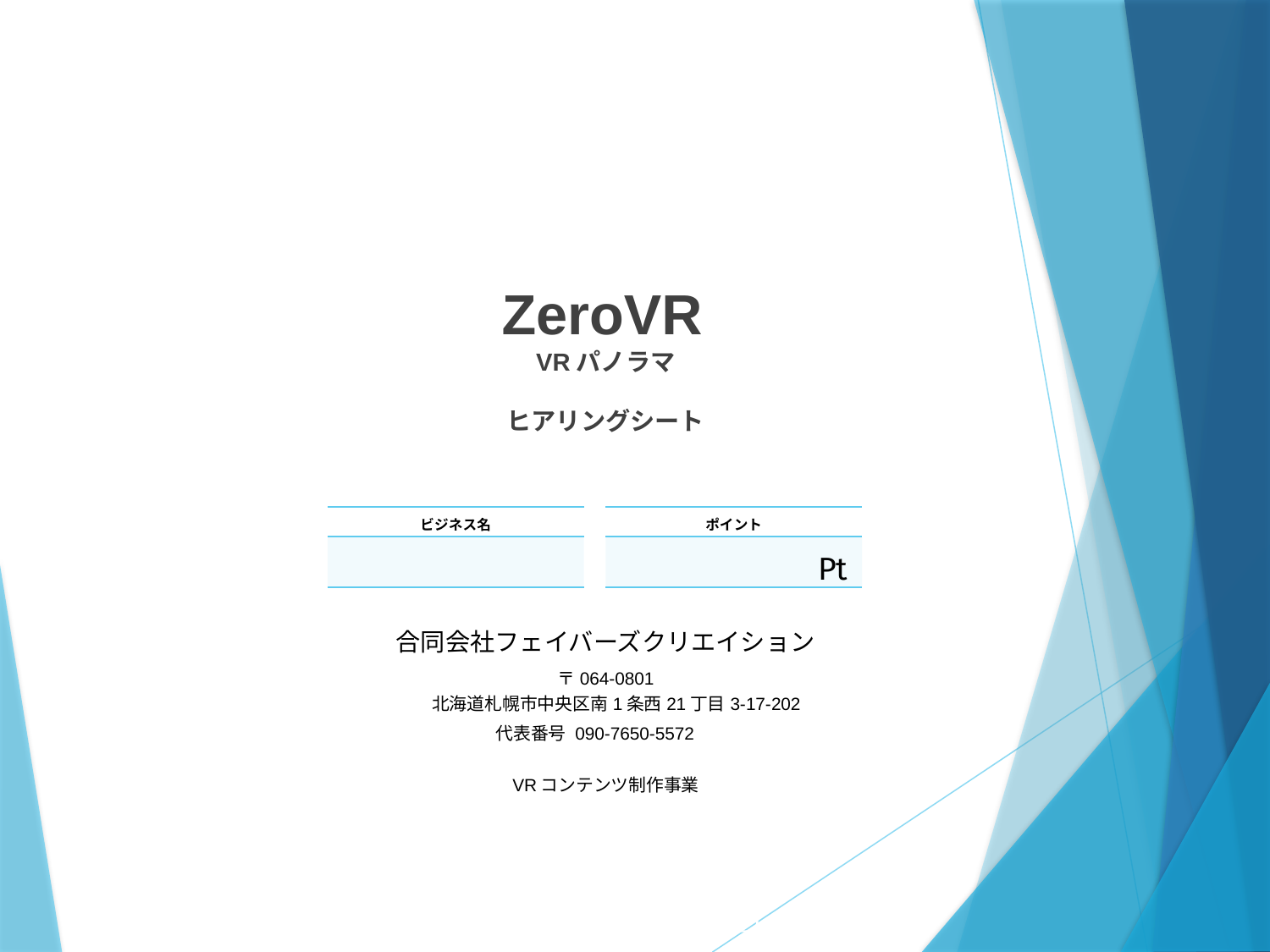

ZeroVR
VRパノラマ

ヒアリングシート
| ビジネス名 |
| --- |
|  |
| ポイント |
| --- |
| Pt |
| 合同会社フェイバーズクリエイション |
| --- |
| 〒064-0801 北海道札幌市中央区南1条西21丁目3-17-202 |
| 代表番号 090-7650-5572 |
| VRコンテンツ制作事業 |
|  |
撮影・制作　株式会社Leoline